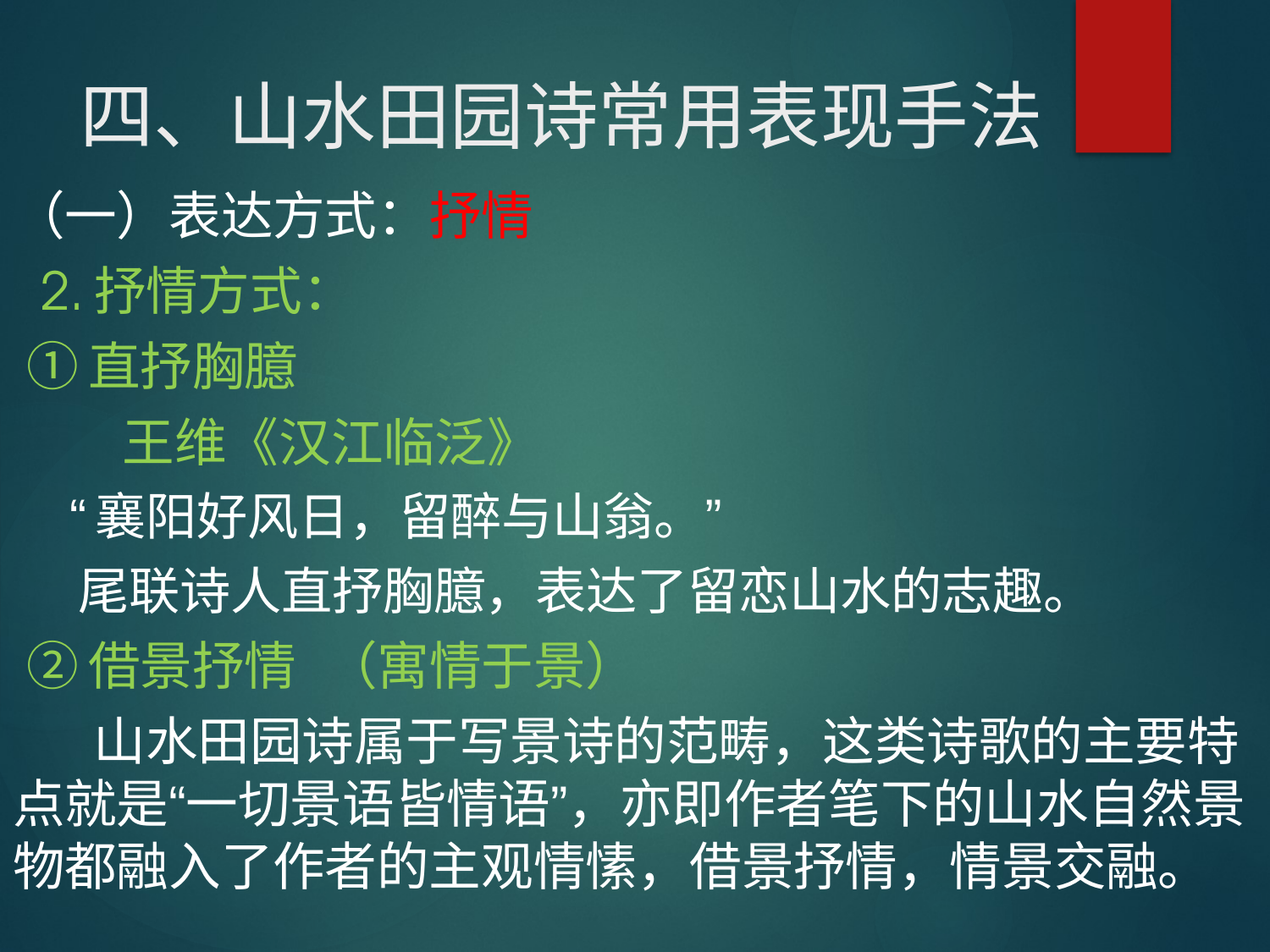

# 四、山水田园诗常用表现手法
（一）表达方式：抒情
  2.抒情方式：
 ①直抒胸臆
       王维《汉江临泛》
    “襄阳好风日，留醉与山翁。”
    尾联诗人直抒胸臆，表达了留恋山水的志趣。
 ②借景抒情  （寓情于景）
     山水田园诗属于写景诗的范畴，这类诗歌的主要特点就是“一切景语皆情语”，亦即作者笔下的山水自然景物都融入了作者的主观情愫，借景抒情，情景交融。